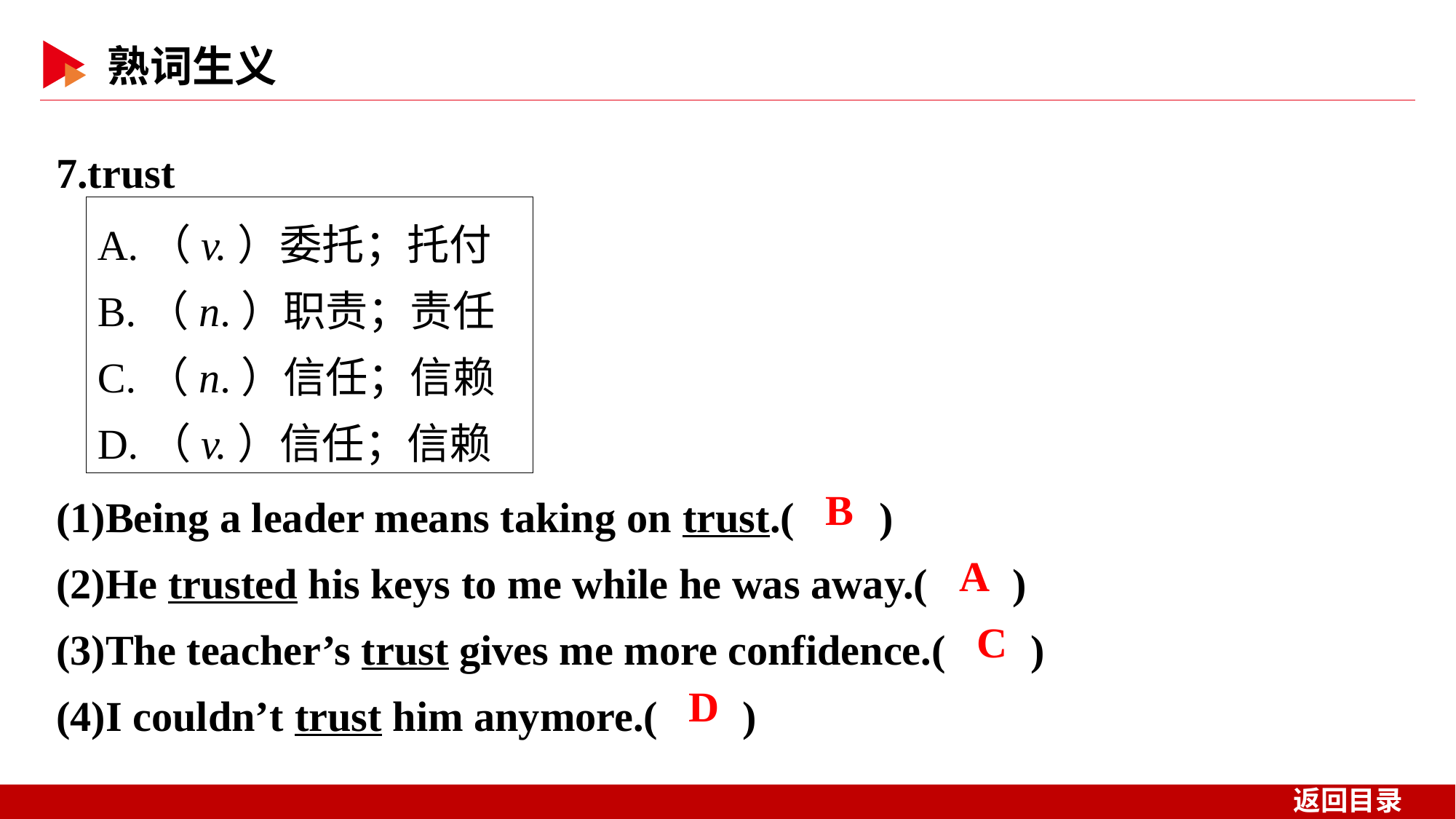

7.trust
A.（v.）委托；托付
B.（n.）职责；责任
C.（n.）信任；信赖
D.（v.）信任；信赖
(1)Being a leader means taking on trust.(        )
(2)He trusted his keys to me while he was away.(        )
(3)The teacher’s trust gives me more confidence.(        )
(4)I couldn’t trust him anymore.(        )
   B
   A
   C
   D